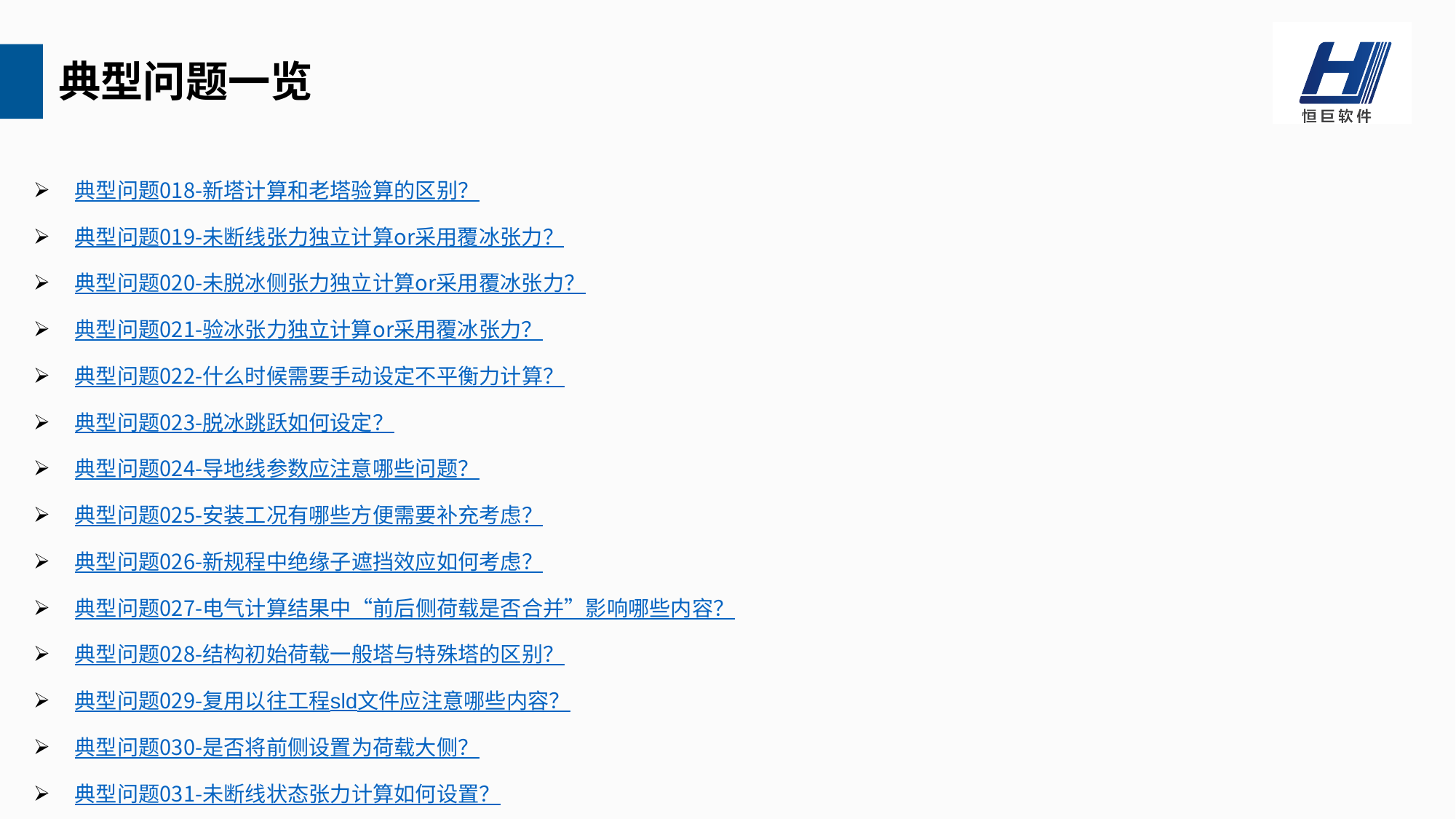

典型问题一览
典型问题018-新塔计算和老塔验算的区别？
典型问题019-未断线张力独立计算or采用覆冰张力？
典型问题020-未脱冰侧张力独立计算or采用覆冰张力？
典型问题021-验冰张力独立计算or采用覆冰张力？
典型问题022-什么时候需要手动设定不平衡力计算？
典型问题023-脱冰跳跃如何设定？
典型问题024-导地线参数应注意哪些问题？
典型问题025-安装工况有哪些方便需要补充考虑？
典型问题026-新规程中绝缘子遮挡效应如何考虑？
典型问题027-电气计算结果中“前后侧荷载是否合并”影响哪些内容？
典型问题028-结构初始荷载一般塔与特殊塔的区别？
典型问题029-复用以往工程sld文件应注意哪些内容？
典型问题030-是否将前侧设置为荷载大侧？
典型问题031-未断线状态张力计算如何设置？
典型问题032-单侧双分支（地线）如何设定？
典型问题033-孤立档计算应注意哪些问题？
典型问题034-如何模拟信号设备同塔公用负载？